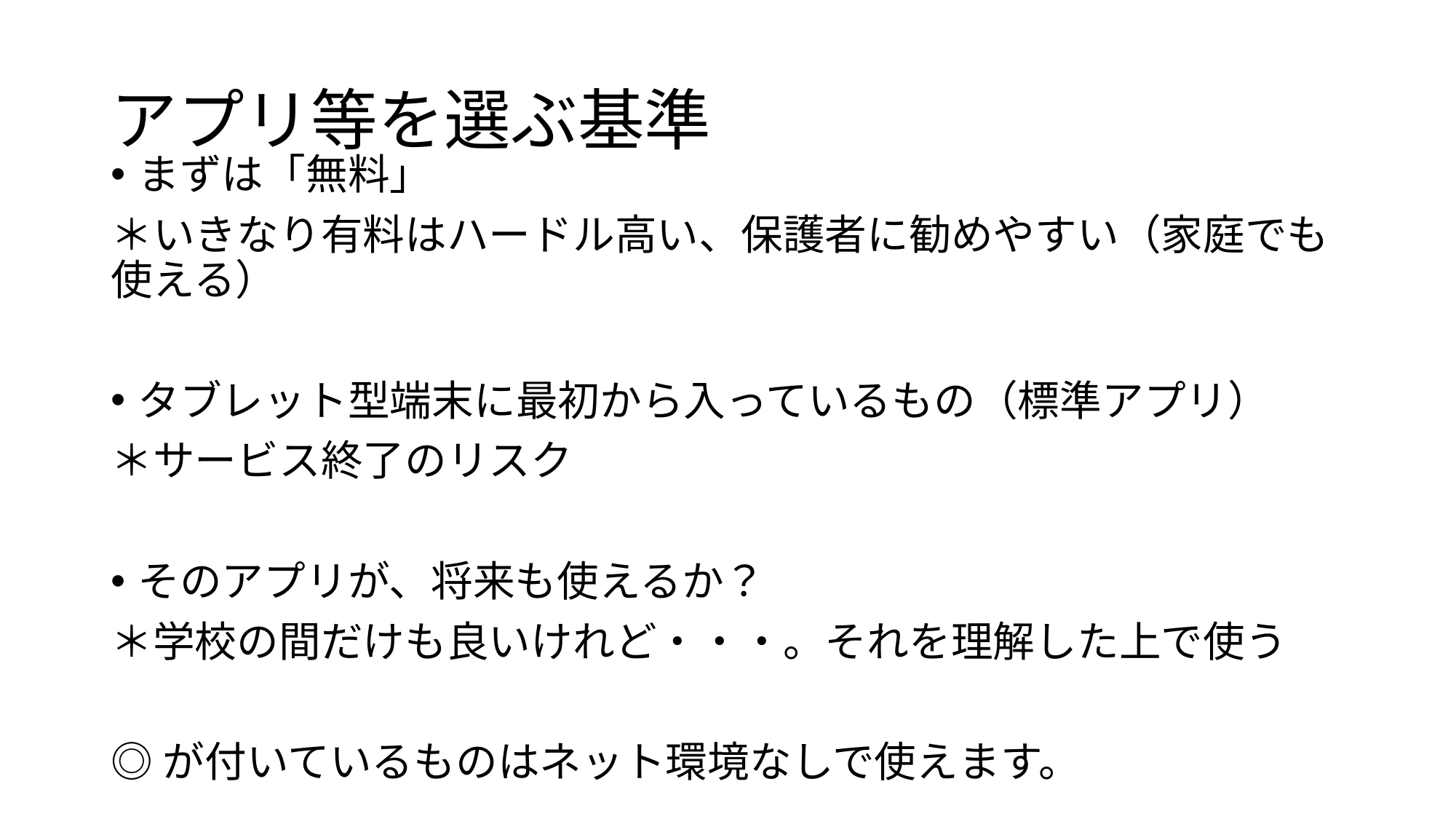

# アプリ等を選ぶ基準
まずは「無料」
＊いきなり有料はハードル高い、保護者に勧めやすい（家庭でも使える）

タブレット型端末に最初から入っているもの（標準アプリ）
＊サービス終了のリスク

そのアプリが、将来も使えるか？
＊学校の間だけも良いけれど・・・。それを理解した上で使う

◎が付いているものはネット環境なしで使えます。